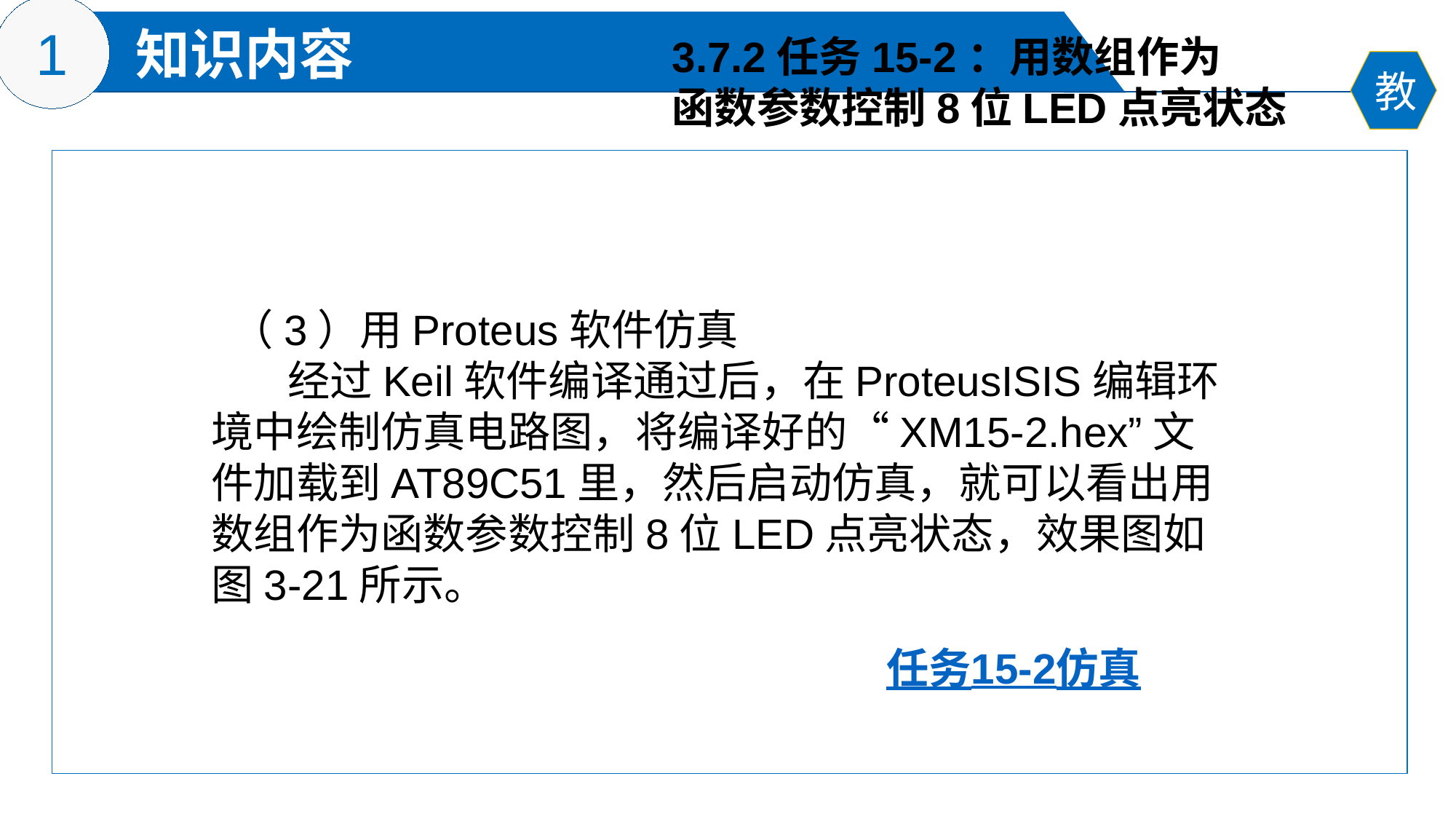

3.7.2任务15-2：用数组作为
函数参数控制8位LED点亮状态
 （3）用Proteus软件仿真
       经过Keil软件编译通过后，在ProteusISIS编辑环境中绘制仿真电路图，将编译好的“XM15-2.hex”文件加载到AT89C51里，然后启动仿真，就可以看出用数组作为函数参数控制8位LED点亮状态，效果图如图3-21所示。
任务15-2仿真